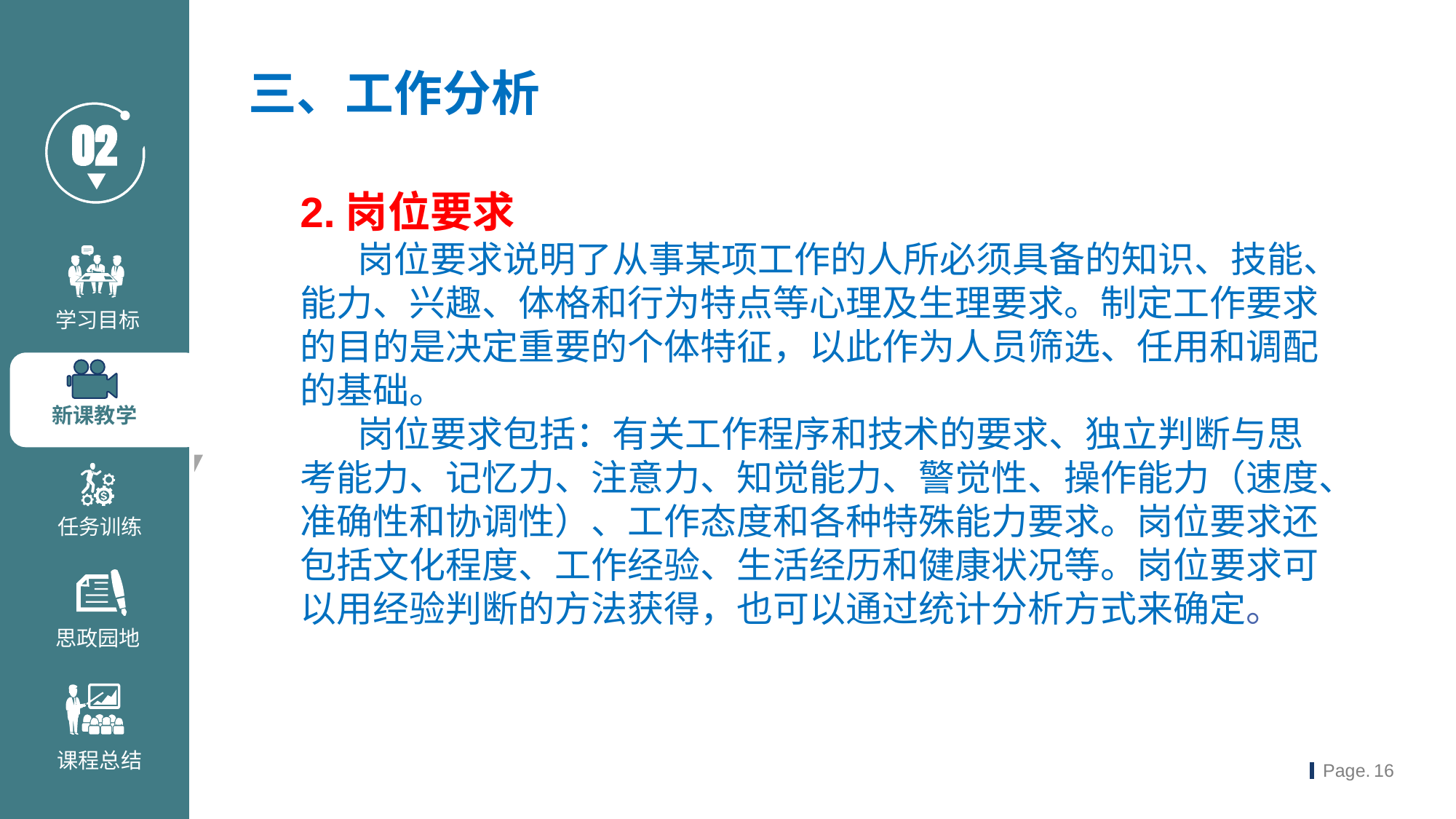

三、工作分析
2.岗位要求
      岗位要求说明了从事某项工作的人所必须具备的知识、技能、能力、兴趣、体格和行为特点等心理及生理要求。制定工作要求的目的是决定重要的个体特征，以此作为人员筛选、任用和调配的基础。
      岗位要求包括：有关工作程序和技术的要求、独立判断与思考能力、记忆力、注意力、知觉能力、警觉性、操作能力（速度、准确性和协调性）、工作态度和各种特殊能力要求。岗位要求还包括文化程度、工作经验、生活经历和健康状况等。岗位要求可以用经验判断的方法获得，也可以通过统计分析方式来确定。